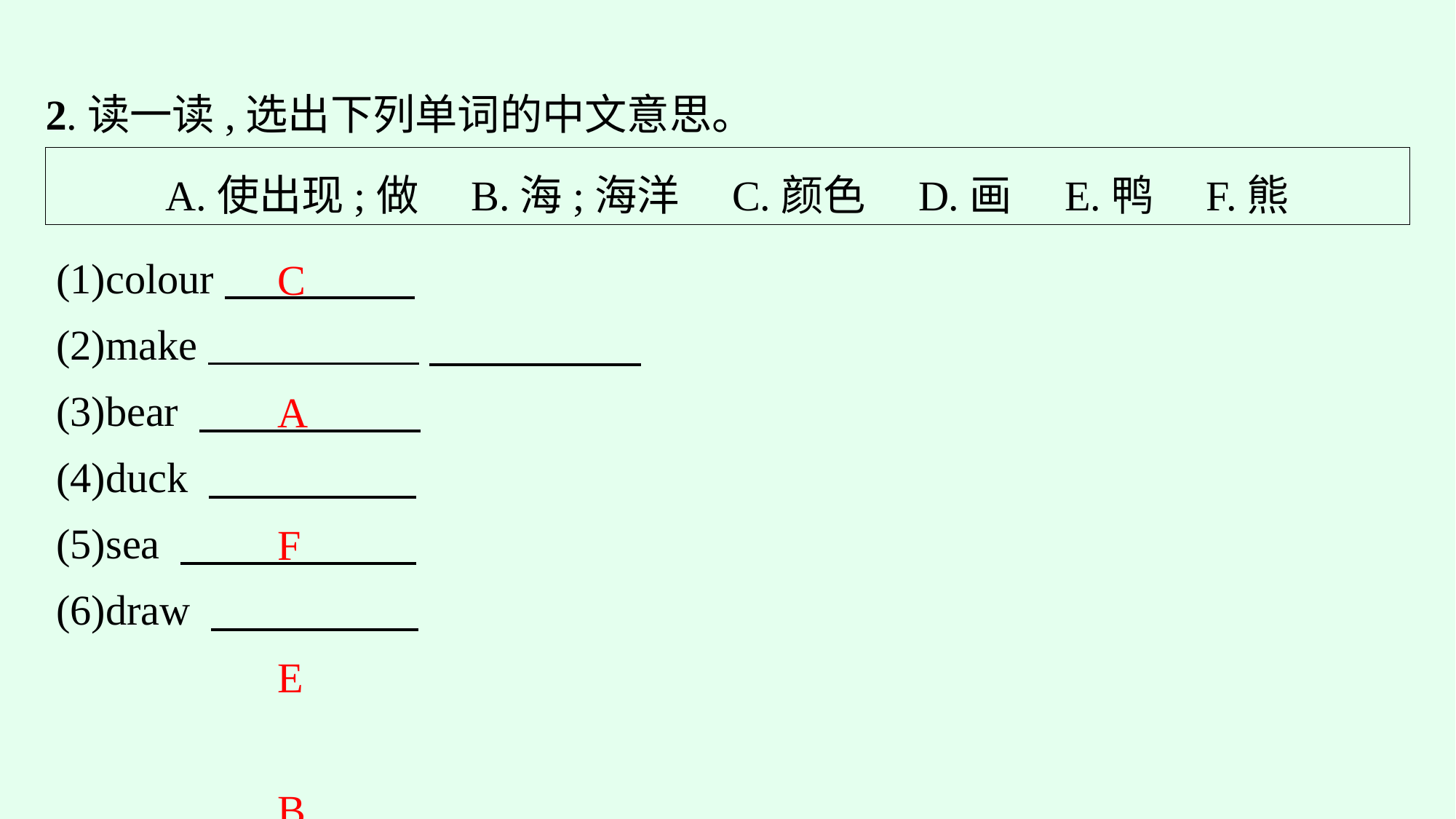

2.读一读,选出下列单词的中文意思。
A.使出现;做　B.海;海洋　C.颜色　D.画　E.鸭　F.熊
(1)colour
(2)make
(3)bear
(4)duck
(5)sea
(6)draw
C
A
F
E
B
D